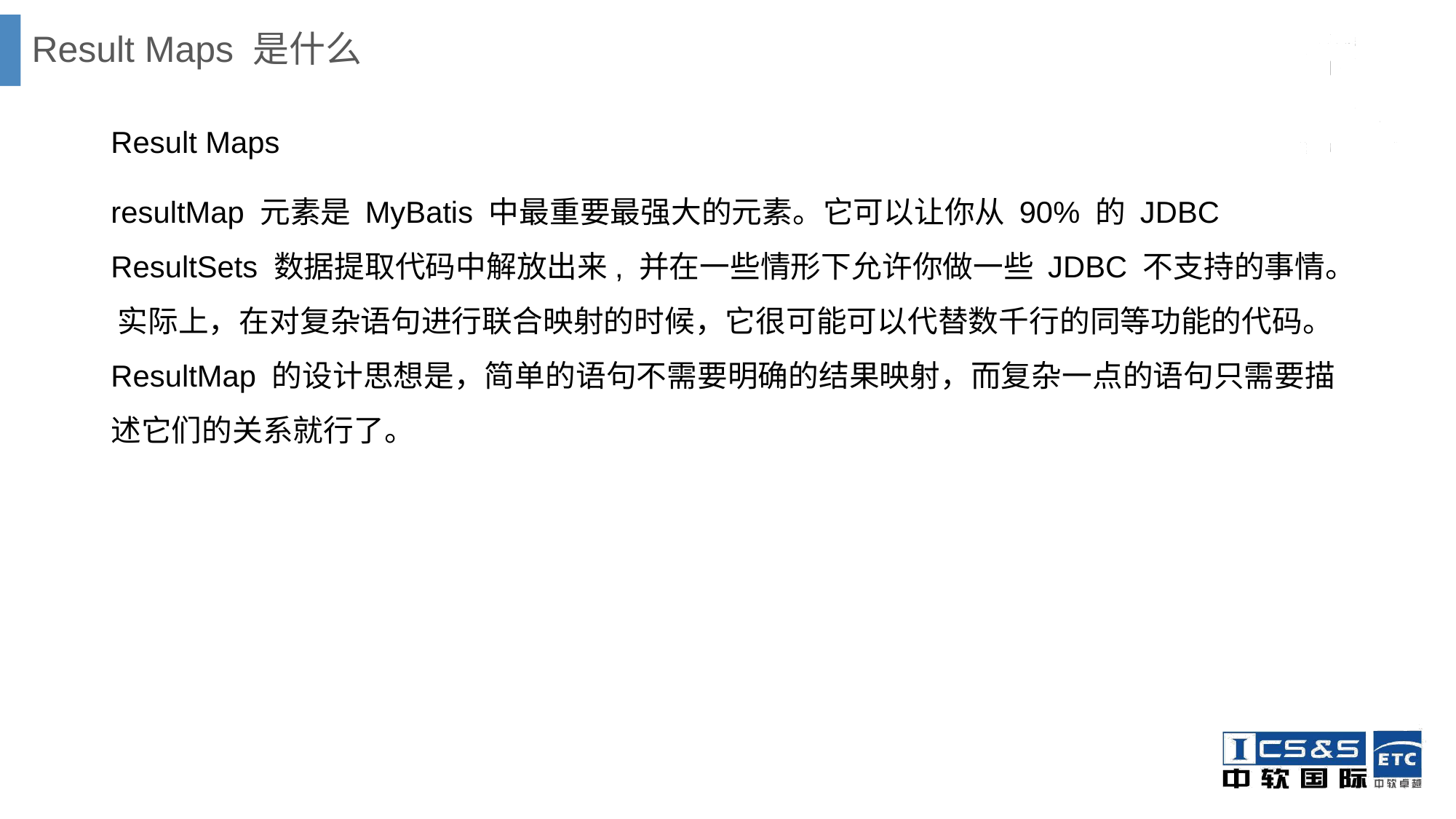

# Result Maps 是什么
Result Maps
resultMap 元素是 MyBatis 中最重要最强大的元素。它可以让你从 90% 的 JDBC ResultSets 数据提取代码中解放出来, 并在一些情形下允许你做一些 JDBC 不支持的事情。 实际上，在对复杂语句进行联合映射的时候，它很可能可以代替数千行的同等功能的代码。 ResultMap 的设计思想是，简单的语句不需要明确的结果映射，而复杂一点的语句只需要描述它们的关系就行了。